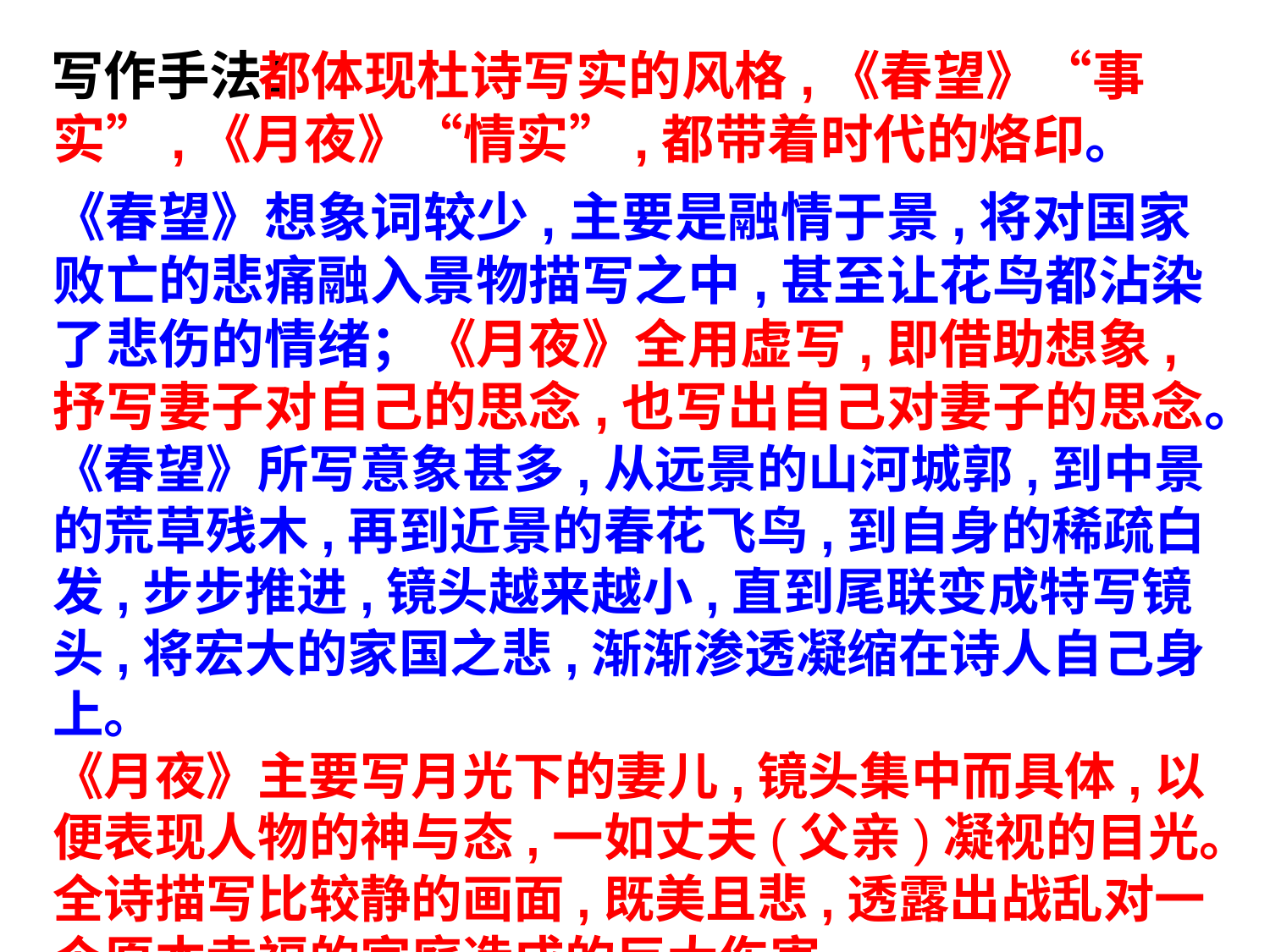

写作手法：
                都体现杜诗写实的风格,《春望》“事实”,《月夜》“情实”,都带着时代的烙印。
《春望》想象词较少,主要是融情于景,将对国家败亡的悲痛融入景物描写之中,甚至让花鸟都沾染了悲伤的情绪；《月夜》全用虚写,即借助想象,抒写妻子对自己的思念,也写出自己对妻子的思念。
《春望》所写意象甚多,从远景的山河城郭,到中景的荒草残木,再到近景的春花飞鸟,到自身的稀疏白发,步步推进,镜头越来越小,直到尾联变成特写镜头,将宏大的家国之悲,渐渐渗透凝缩在诗人自己身上。
《月夜》主要写月光下的妻儿,镜头集中而具体,以便表现人物的神与态,一如丈夫(父亲)凝视的目光。全诗描写比较静的画面,既美且悲,透露出战乱对一个原本幸福的家庭造成的巨大伤害。